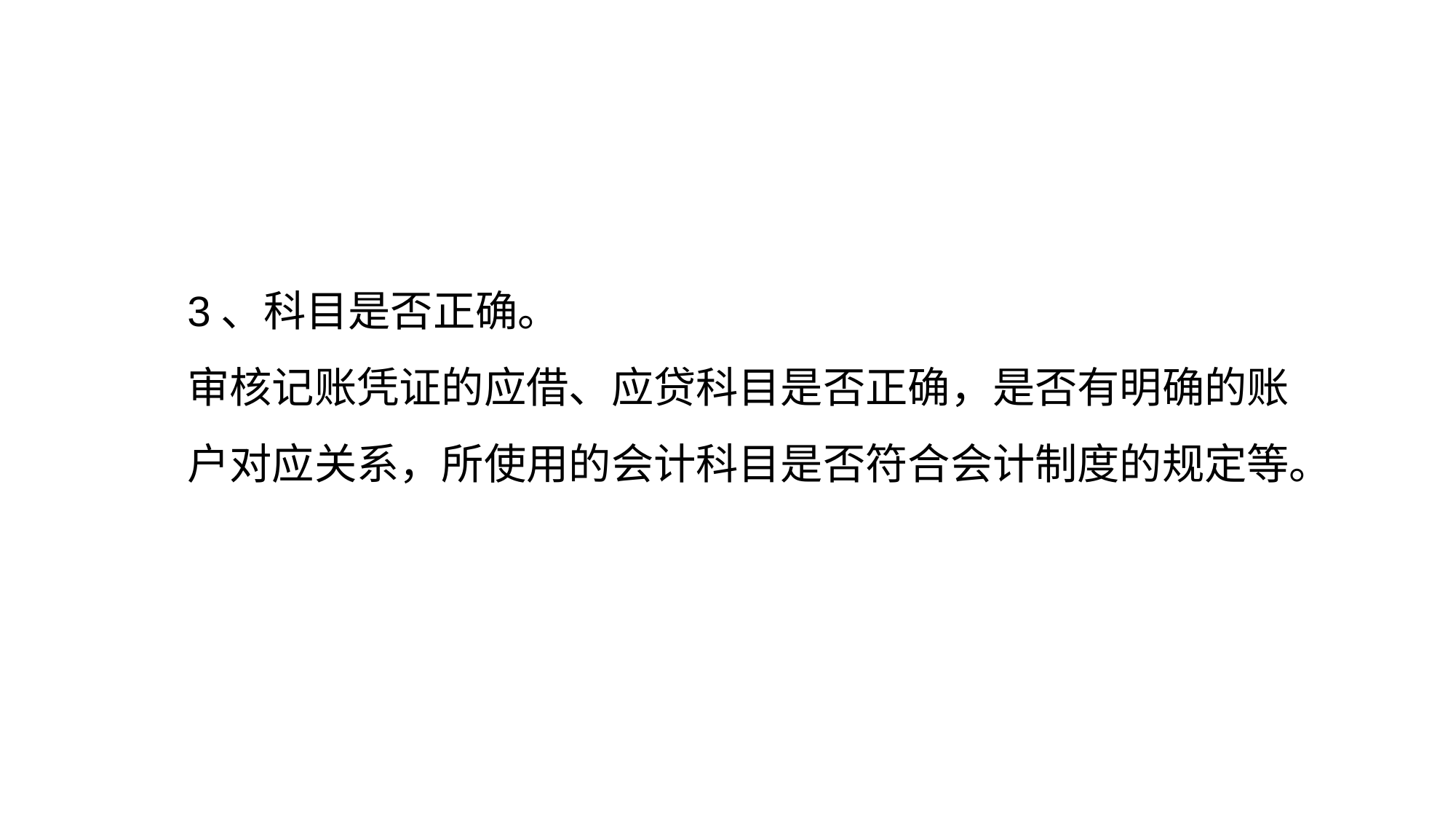

3、科目是否正确。
审核记账凭证的应借、应贷科目是否正确，是否有明确的账户对应关系，所使用的会计科目是否符合会计制度的规定等。